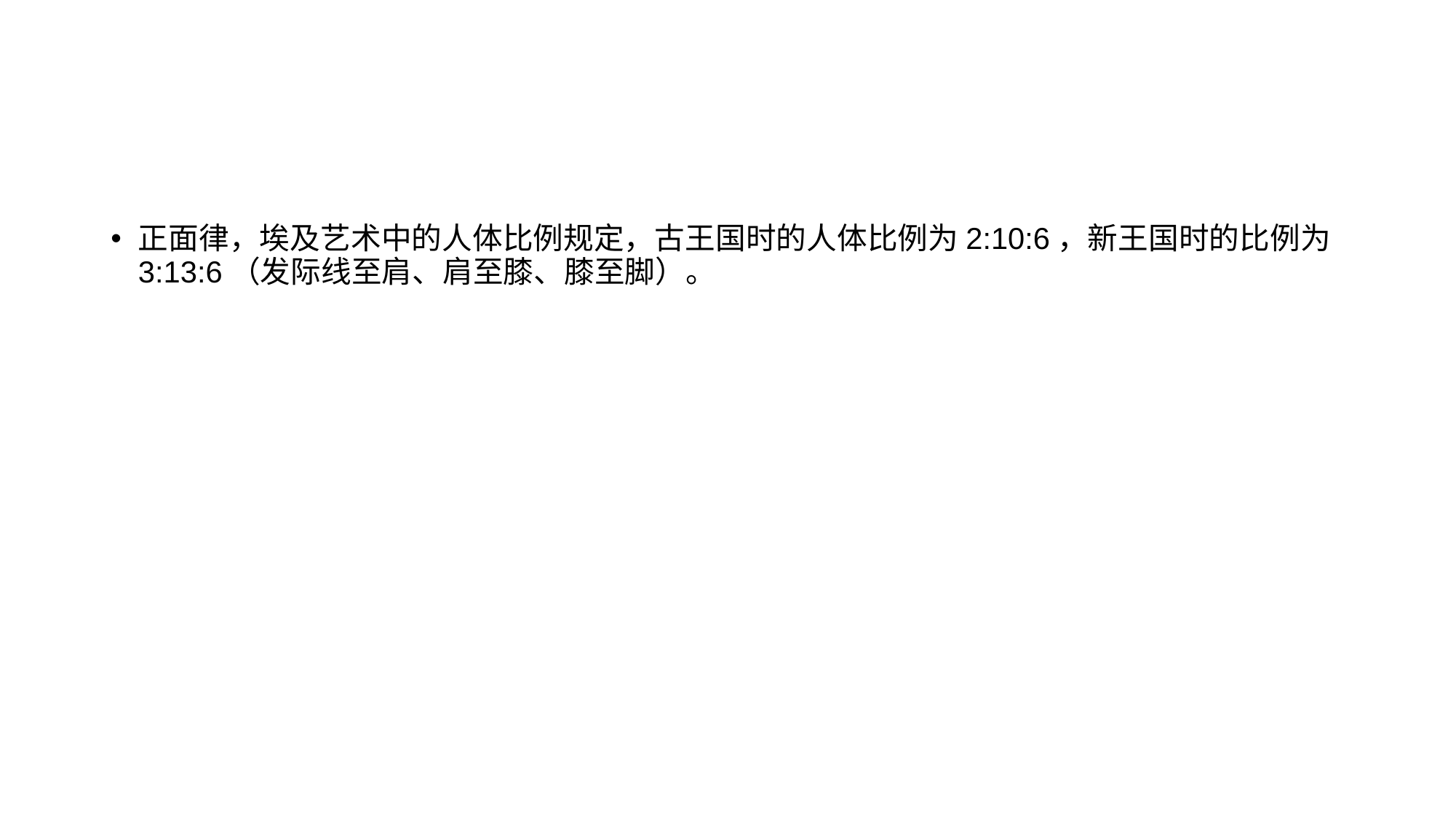

正面律，埃及艺术中的人体比例规定，古王国时的人体比例为2:10:6，新王国时的比例为3:13:6（发际线至肩、肩至膝、膝至脚）。